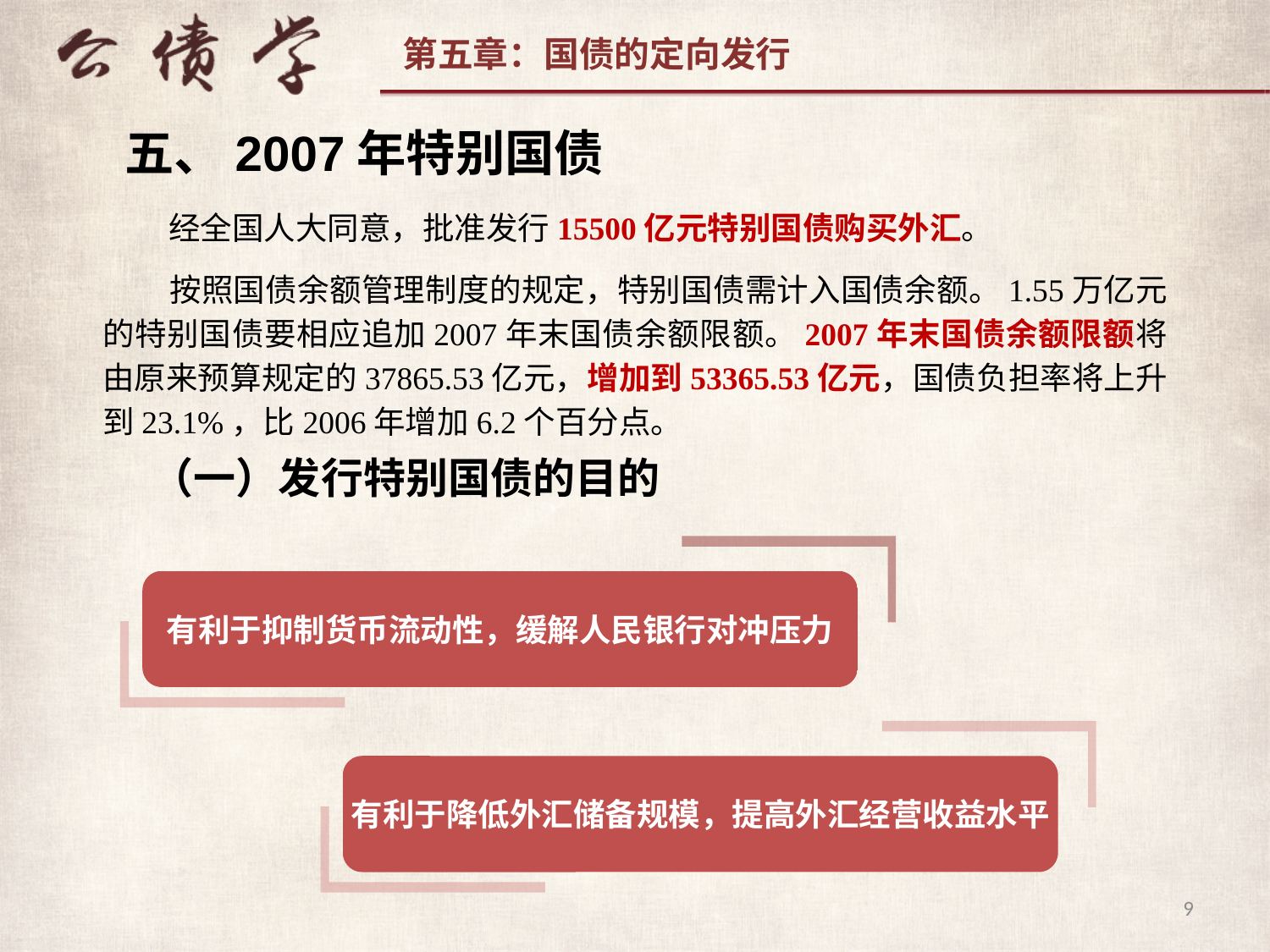

五、2007年特别国债
   经全国人大同意，批准发行15500亿元特别国债购买外汇。
   按照国债余额管理制度的规定，特别国债需计入国债余额。1.55万亿元的特别国债要相应追加2007年末国债余额限额。2007年末国债余额限额将由原来预算规定的37865.53亿元，增加到53365.53亿元，国债负担率将上升到23.1%，比2006年增加6.2个百分点。
（一）发行特别国债的目的

有利于抑制货币流动性，缓解人民银行对冲压力

有利于降低外汇储备规模，提高外汇经营收益水平

9